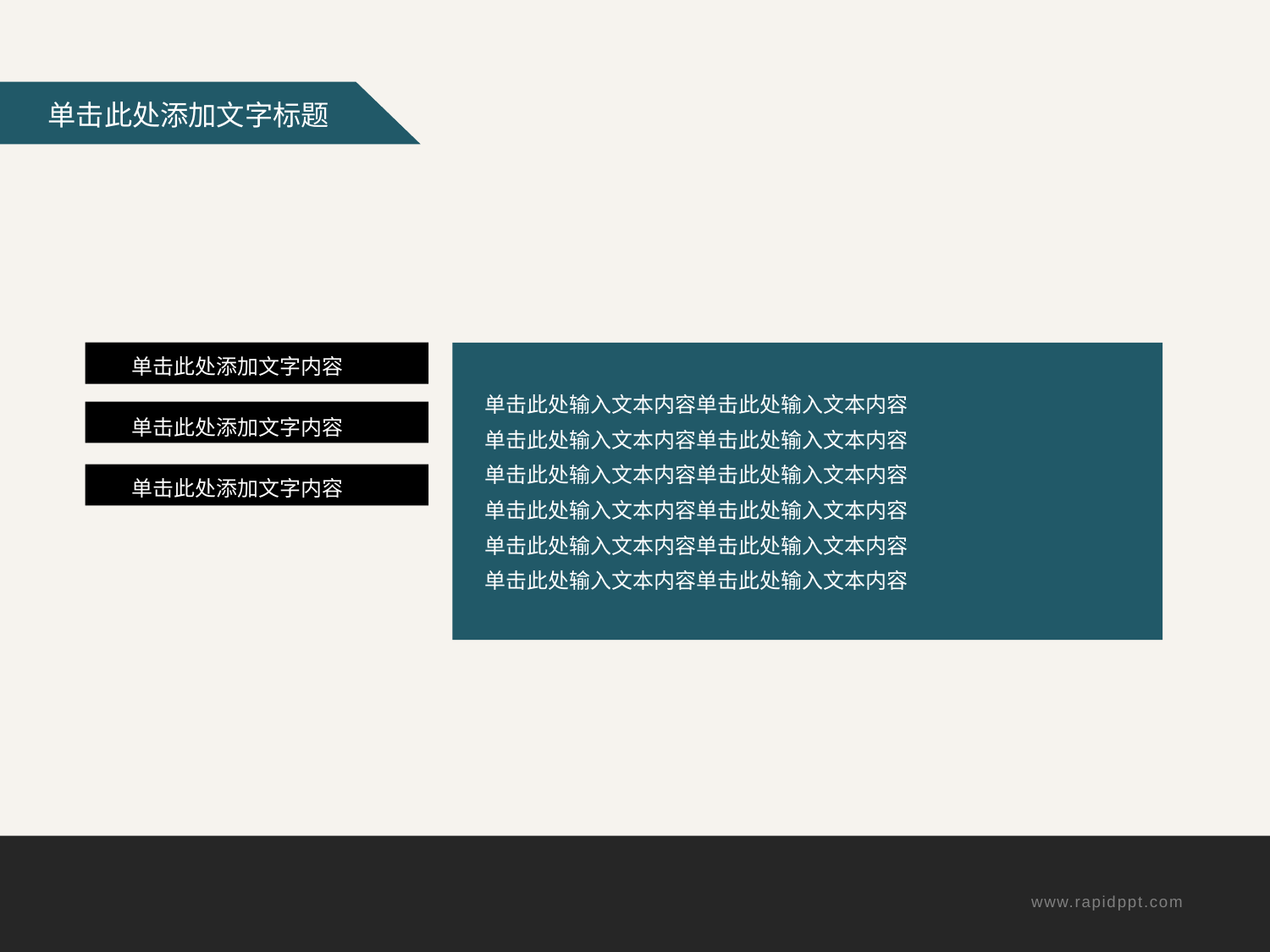

单击此处添加文字内容

单击此处输入文本内容单击此处输入文本内容
单击此处输入文本内容单击此处输入文本内容
单击此处输入文本内容单击此处输入文本内容
单击此处输入文本内容单击此处输入文本内容
单击此处输入文本内容单击此处输入文本内容
单击此处输入文本内容单击此处输入文本内容

单击此处添加文字内容
单击此处添加文字内容